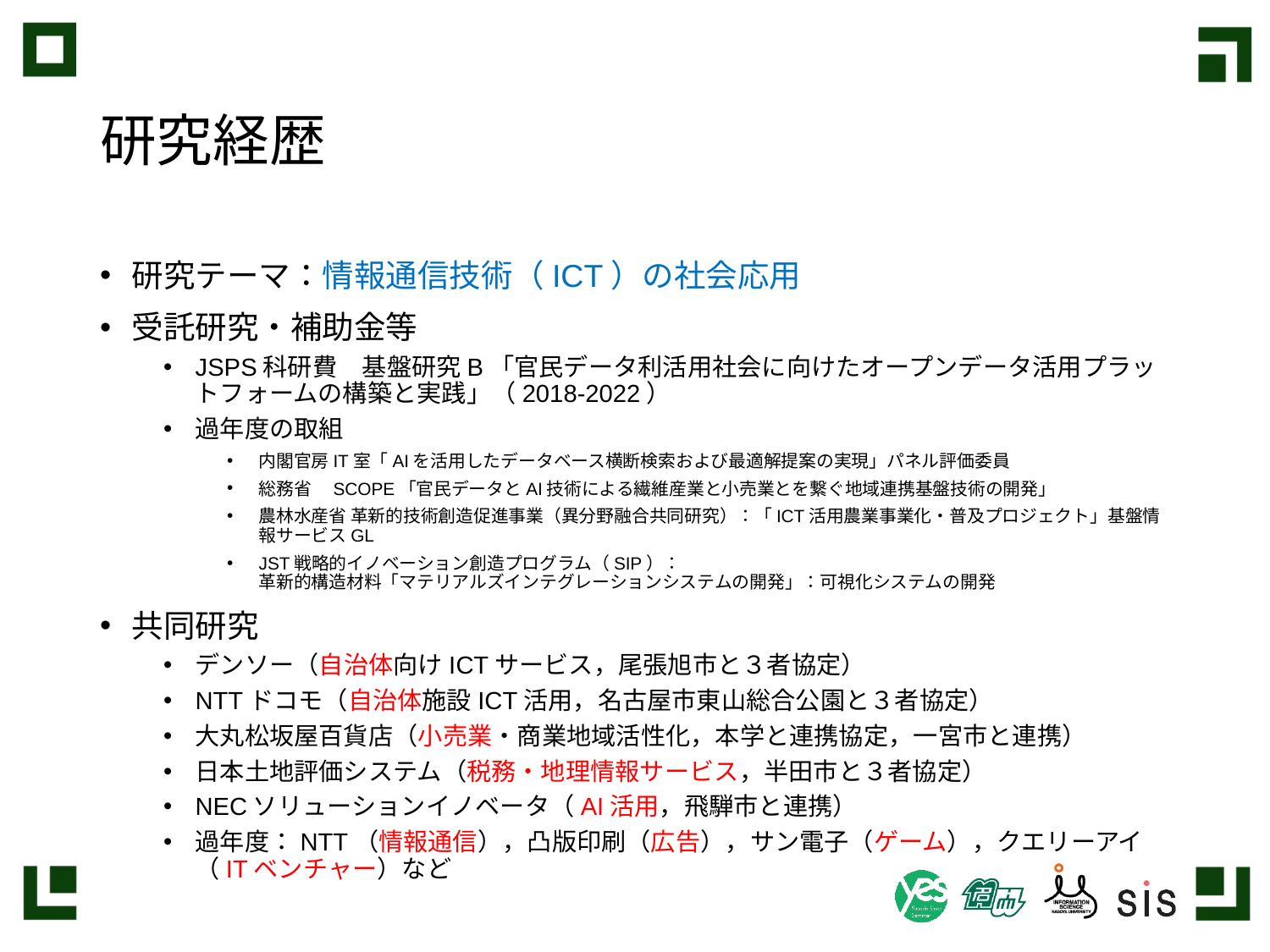

# 研究経歴
研究テーマ：情報通信技術（ICT）の社会応用
受託研究・補助金等
JSPS科研費　基盤研究B「官民データ利活用社会に向けたオープンデータ活用プラットフォームの構築と実践」（2018-2022）
過年度の取組
内閣官房IT室「AIを活用したデータベース横断検索および最適解提案の実現」パネル評価委員
総務省　SCOPE「官民データとAI技術による繊維産業と小売業とを繋ぐ地域連携基盤技術の開発」
農林水産省 革新的技術創造促進事業（異分野融合共同研究）：「ICT活用農業事業化・普及プロジェクト」基盤情報サービスGL
JST戦略的イノベーション創造プログラム（SIP）：
革新的構造材料「マテリアルズインテグレーションシステムの開発」：可視化システムの開発
共同研究
デンソー（自治体向けICTサービス，尾張旭市と３者協定）
NTTドコモ（自治体施設ICT活用，名古屋市東山総合公園と３者協定）
大丸松坂屋百貨店（小売業・商業地域活性化，本学と連携協定，一宮市と連携）
日本土地評価システム（税務・地理情報サービス，半田市と３者協定）
NECソリューションイノベータ（AI活用，飛騨市と連携）
過年度：NTT（情報通信），凸版印刷（広告），サン電子（ゲーム），クエリーアイ（ITベンチャー）など